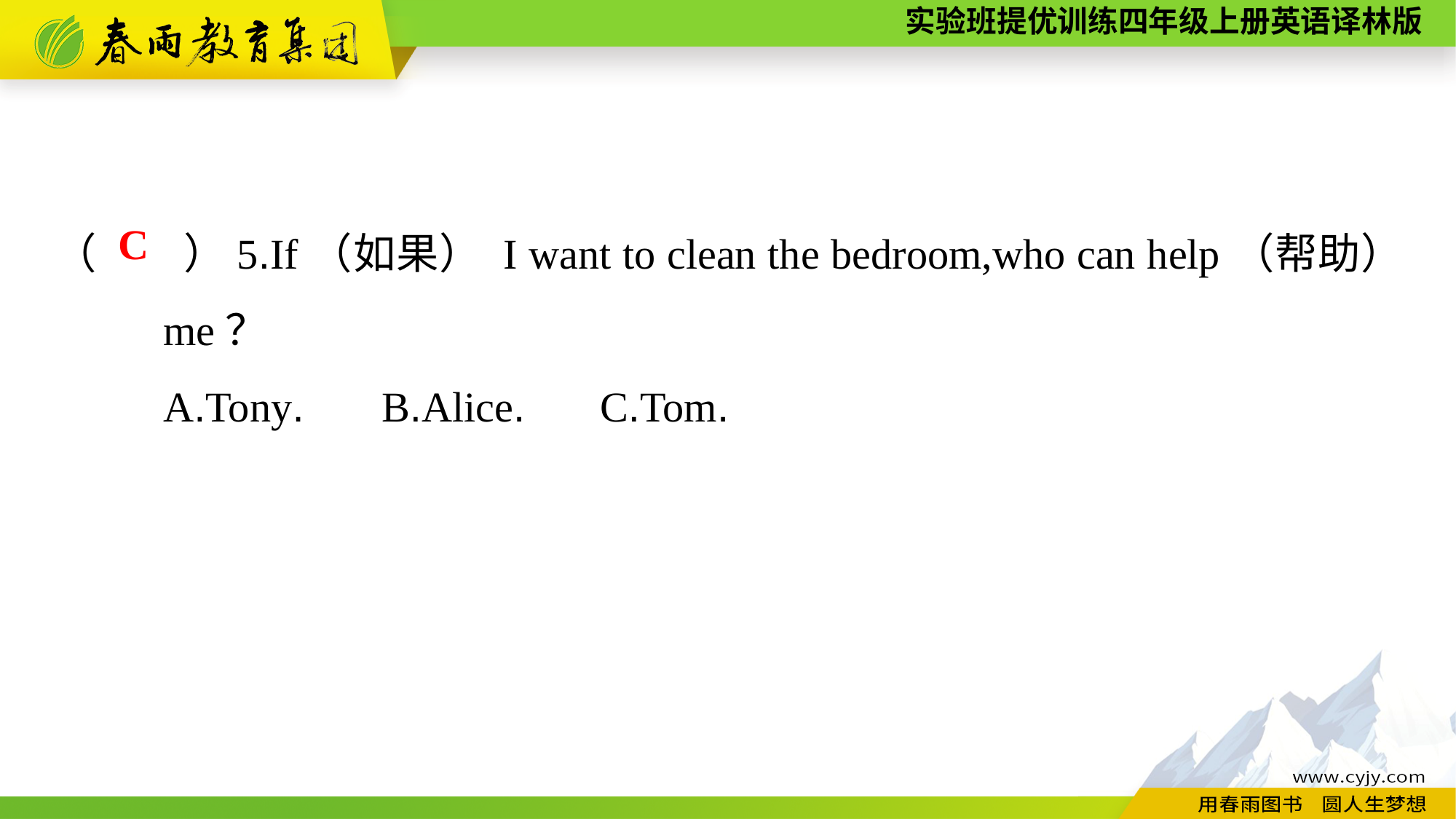

（　　）5.If（如果） I want to clean the bedroom,who can help（帮助） 	me？
	A.Tony.	B.Alice.	C.Tom.
C